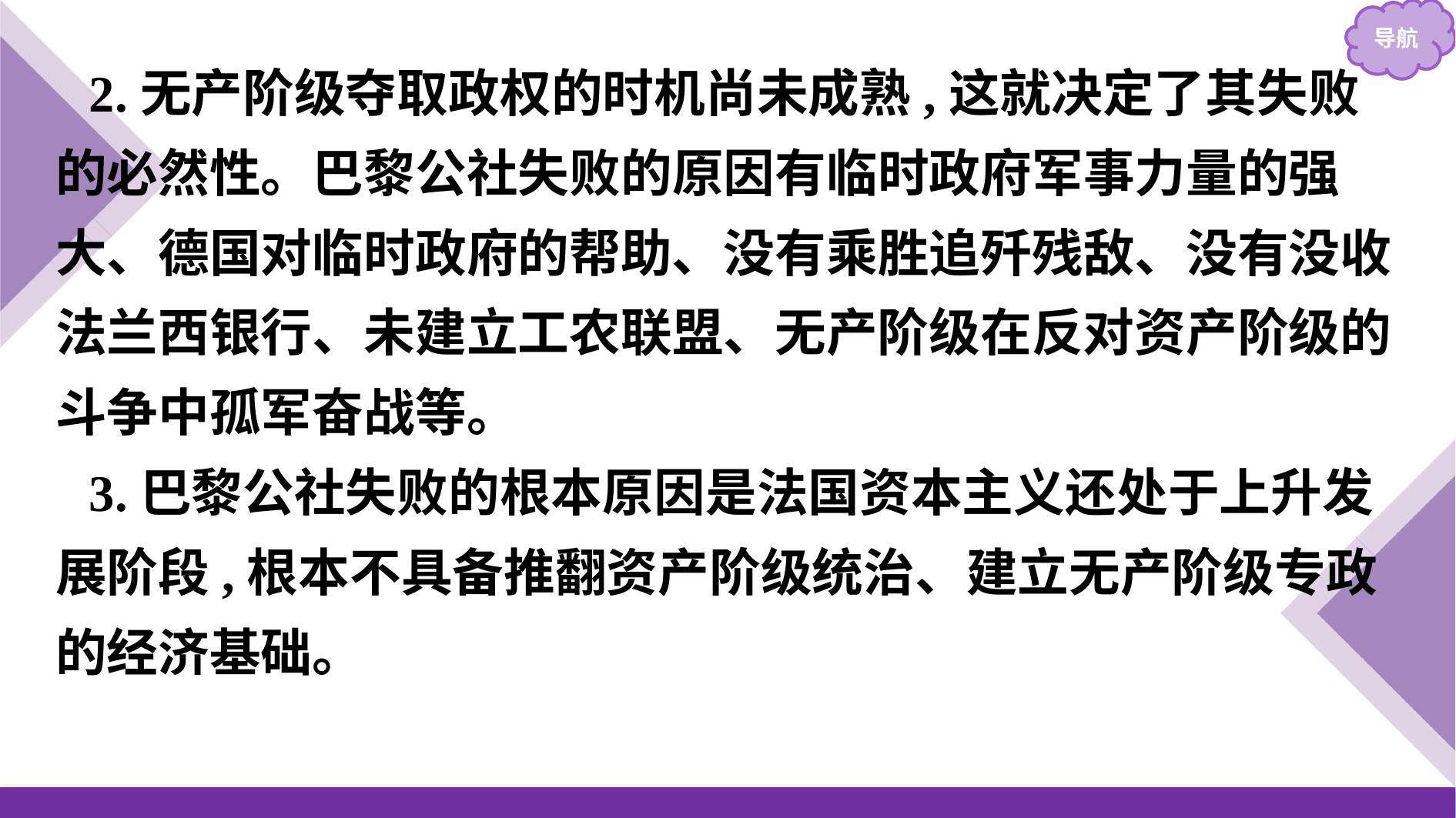

2.无产阶级夺取政权的时机尚未成熟,这就决定了其失败的必然性。巴黎公社失败的原因有临时政府军事力量的强大、德国对临时政府的帮助、没有乘胜追歼残敌、没有没收法兰西银行、未建立工农联盟、无产阶级在反对资产阶级的斗争中孤军奋战等。
3.巴黎公社失败的根本原因是法国资本主义还处于上升发展阶段,根本不具备推翻资产阶级统治、建立无产阶级专政的经济基础。